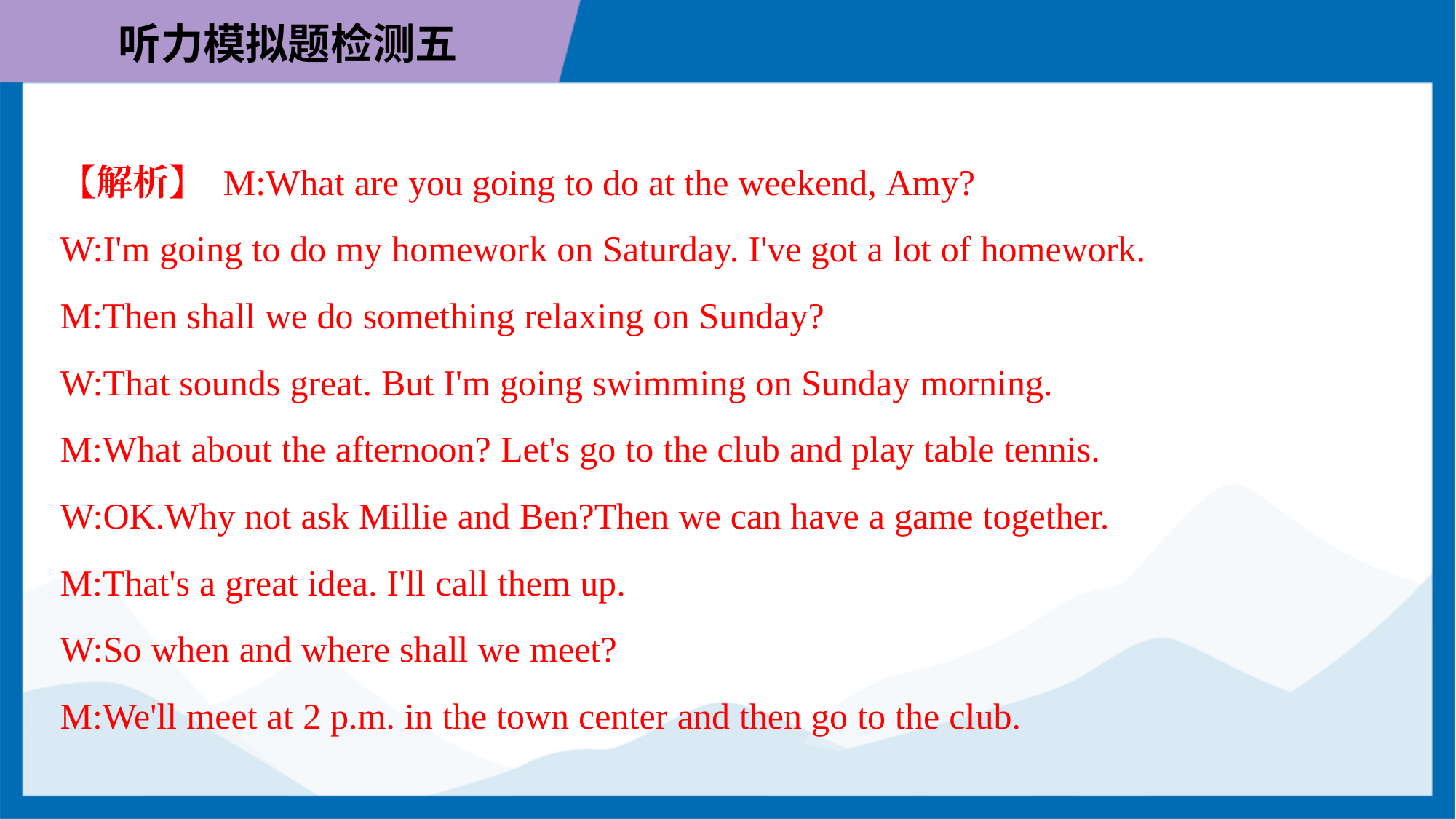

【解析】 M:What are you going to do at the weekend, Amy?
W:I'm going to do my homework on Saturday. I've got a lot of homework.
M:Then shall we do something relaxing on Sunday?
W:That sounds great. But I'm going swimming on Sunday morning.
M:What about the afternoon? Let's go to the club and play table tennis.
W:OK.Why not ask Millie and Ben?Then we can have a game together.
M:That's a great idea. I'll call them up.
W:So when and where shall we meet?
M:We'll meet at 2 p.m. in the town center and then go to the club.